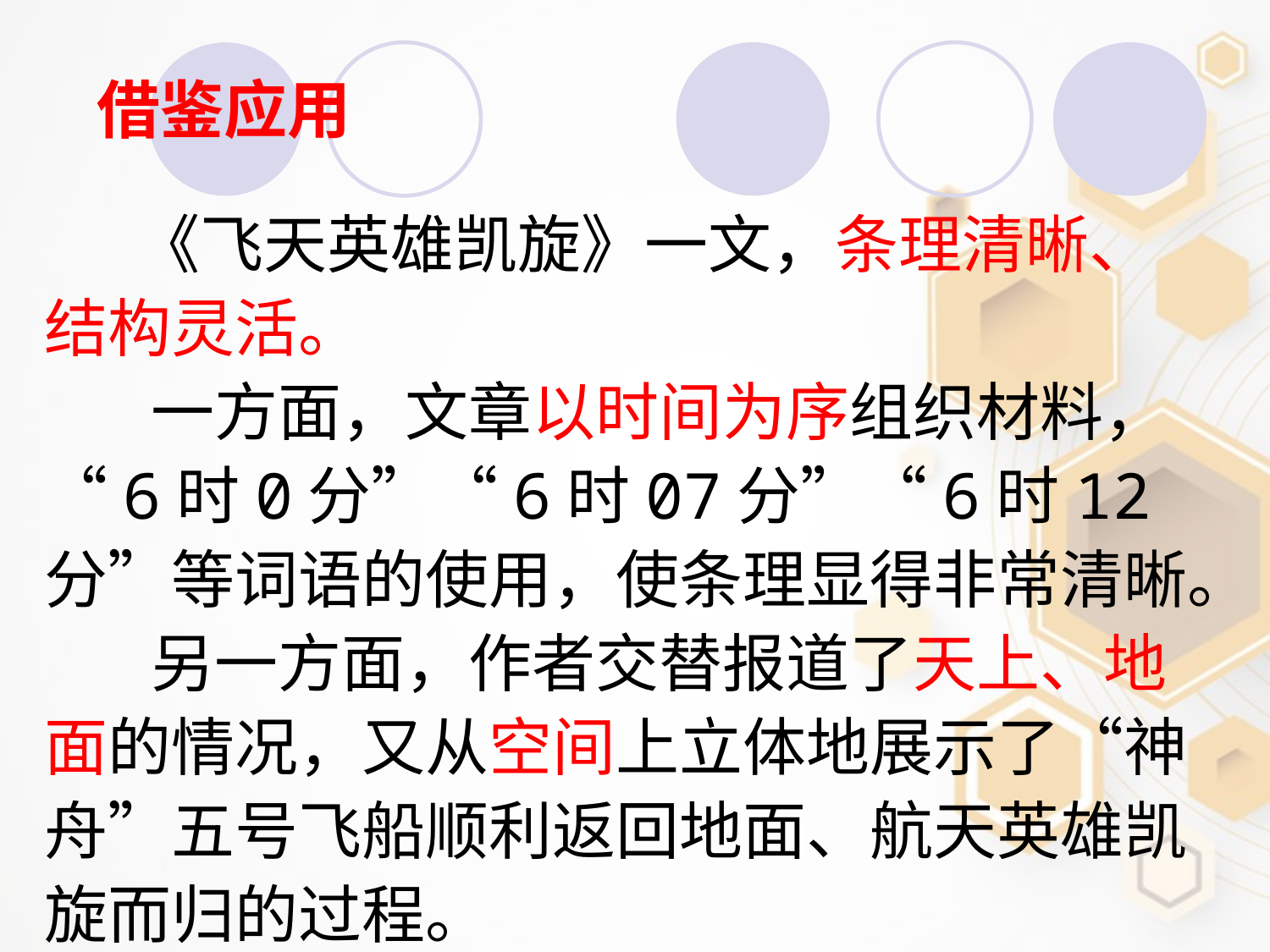

借鉴应用
 《飞天英雄凯旋》一文，条理清晰、结构灵活。
  一方面，文章以时间为序组织材料，“6时0分”“6时07分”“6时12分”等词语的使用，使条理显得非常清晰。
  另一方面，作者交替报道了天上、地面的情况，又从空间上立体地展示了“神舟”五号飞船顺利返回地面、航天英雄凯旋而归的过程。